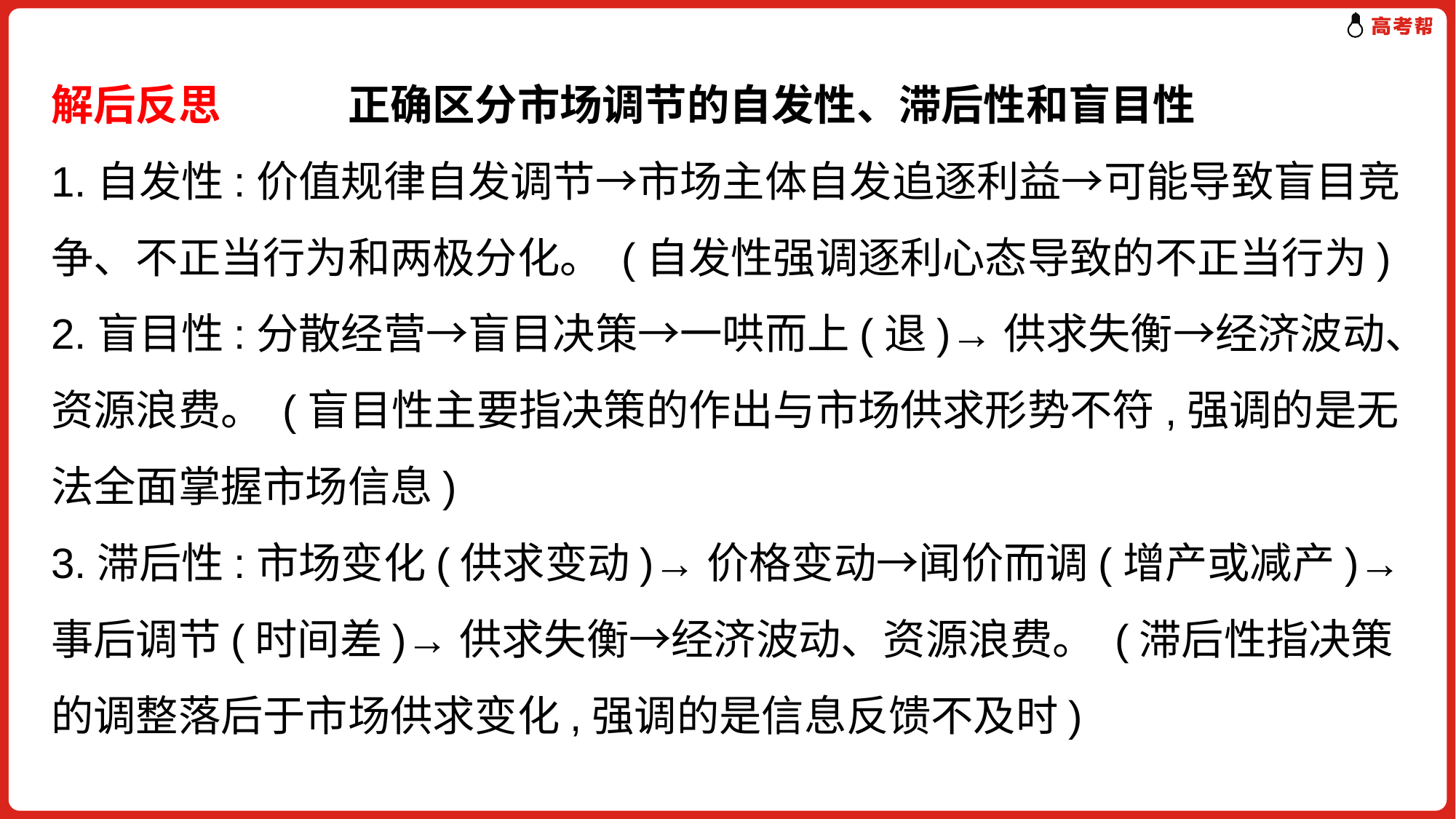

# 解后反思　　　正确区分市场调节的自发性、滞后性和盲目性 1.自发性:价值规律自发调节→市场主体自发追逐利益→可能导致盲目竞争、不正当行为和两极分化。 (自发性强调逐利心态导致的不正当行为) 2.盲目性:分散经营→盲目决策→一哄而上(退)→供求失衡→经济波动、资源浪费。 (盲目性主要指决策的作出与市场供求形势不符,强调的是无法全面掌握市场信息) 3.滞后性:市场变化(供求变动)→价格变动→闻价而调(增产或减产)→事后调节(时间差)→供求失衡→经济波动、资源浪费。 (滞后性指决策的调整落后于市场供求变化,强调的是信息反馈不及时)